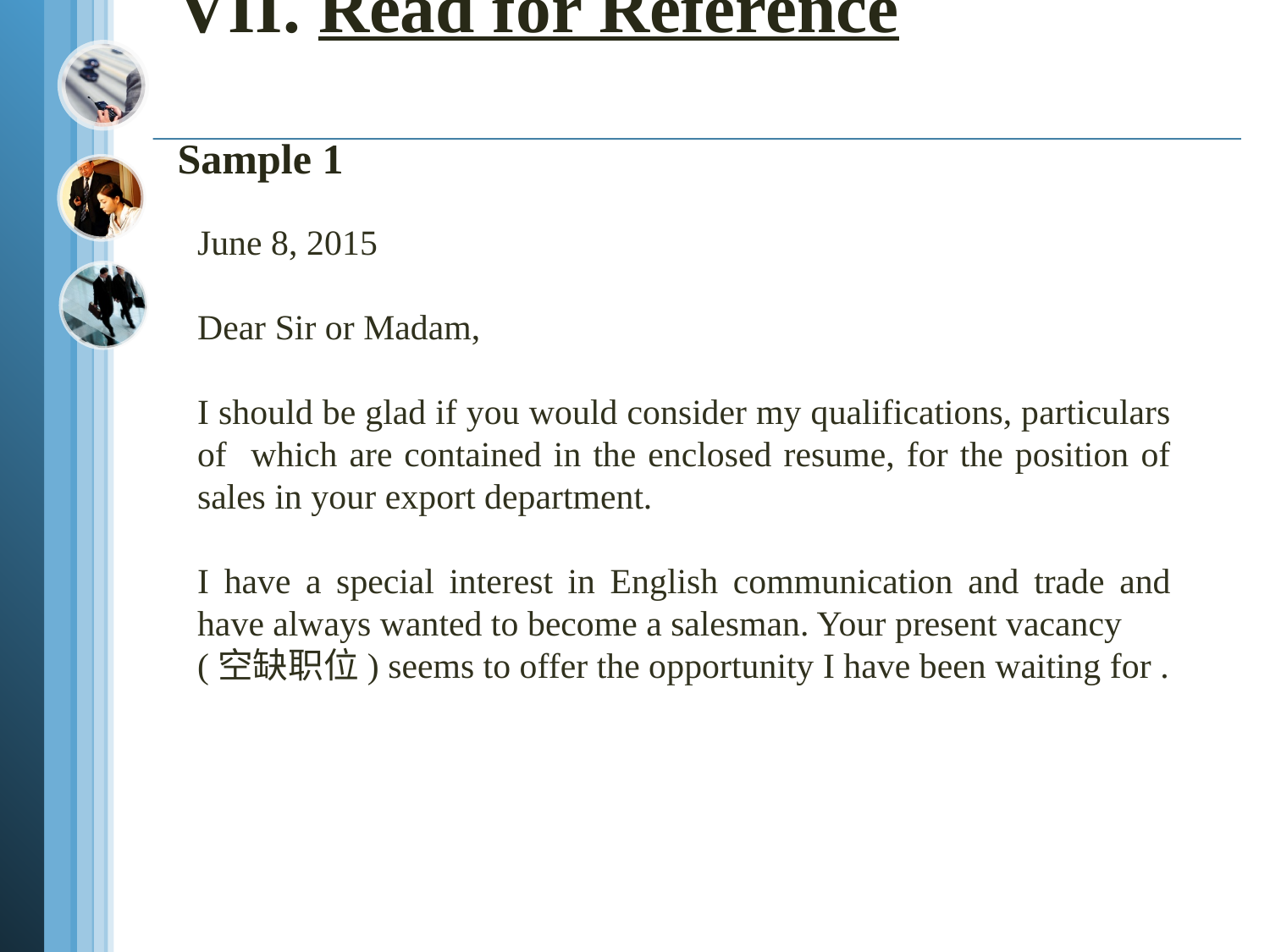

# VII. Read for Reference Sample 1
June 8, 2015

Dear Sir or Madam,

I should be glad if you would consider my qualifications, particulars of  which are contained in the enclosed resume, for the position of sales in your export department.

I have a special interest in English communication and trade and have always wanted to become a salesman. Your present vacancy
(空缺职位) seems to offer the opportunity I have been waiting for .